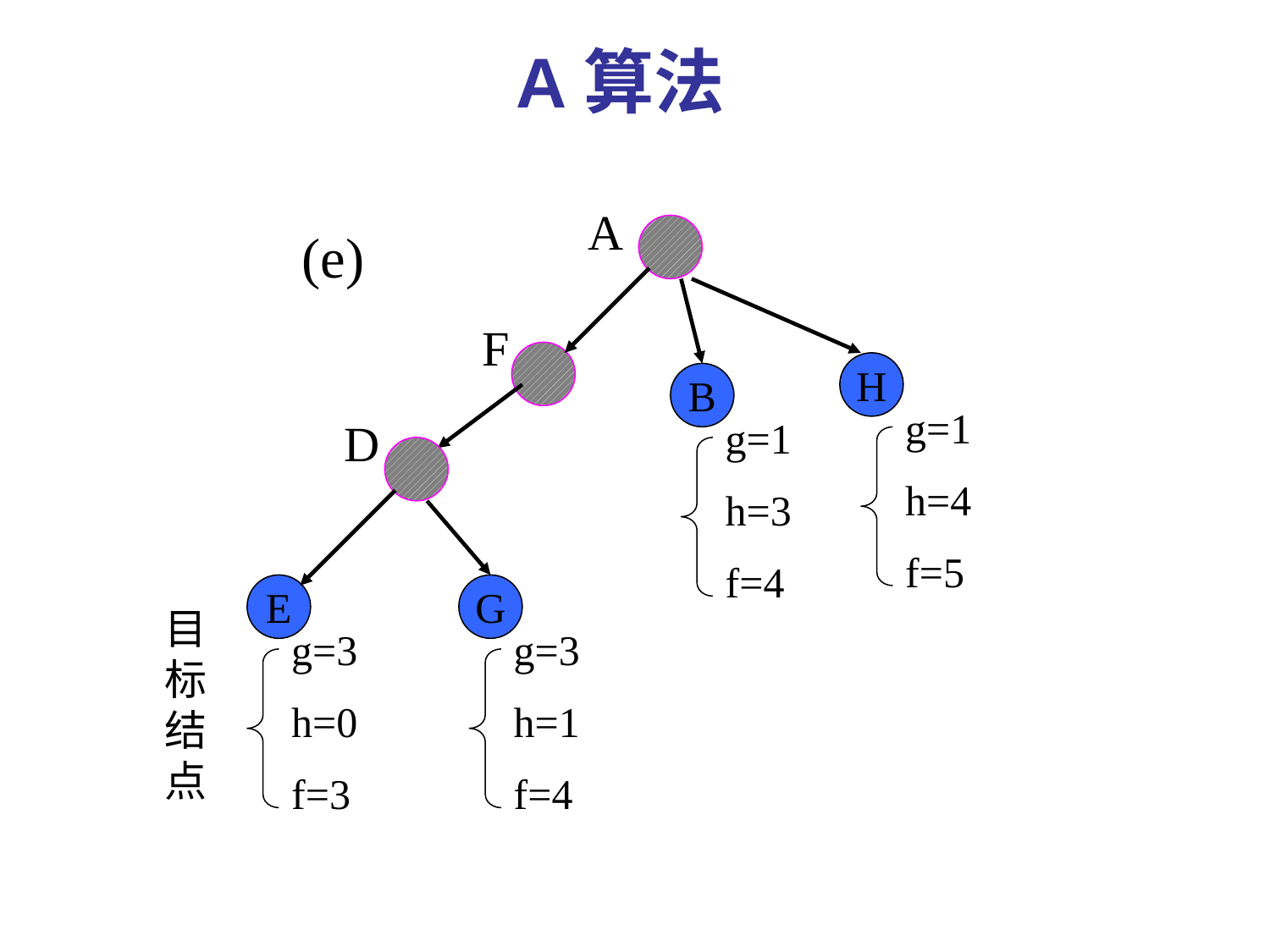

A算法
A
(e)

F

H
B

    g=1
    h=4
    f=5

D
    g=1
    h=3
    f=4

E
G
目标结点
    g=3
    h=0
    f=3

    g=3
    h=1
    f=4